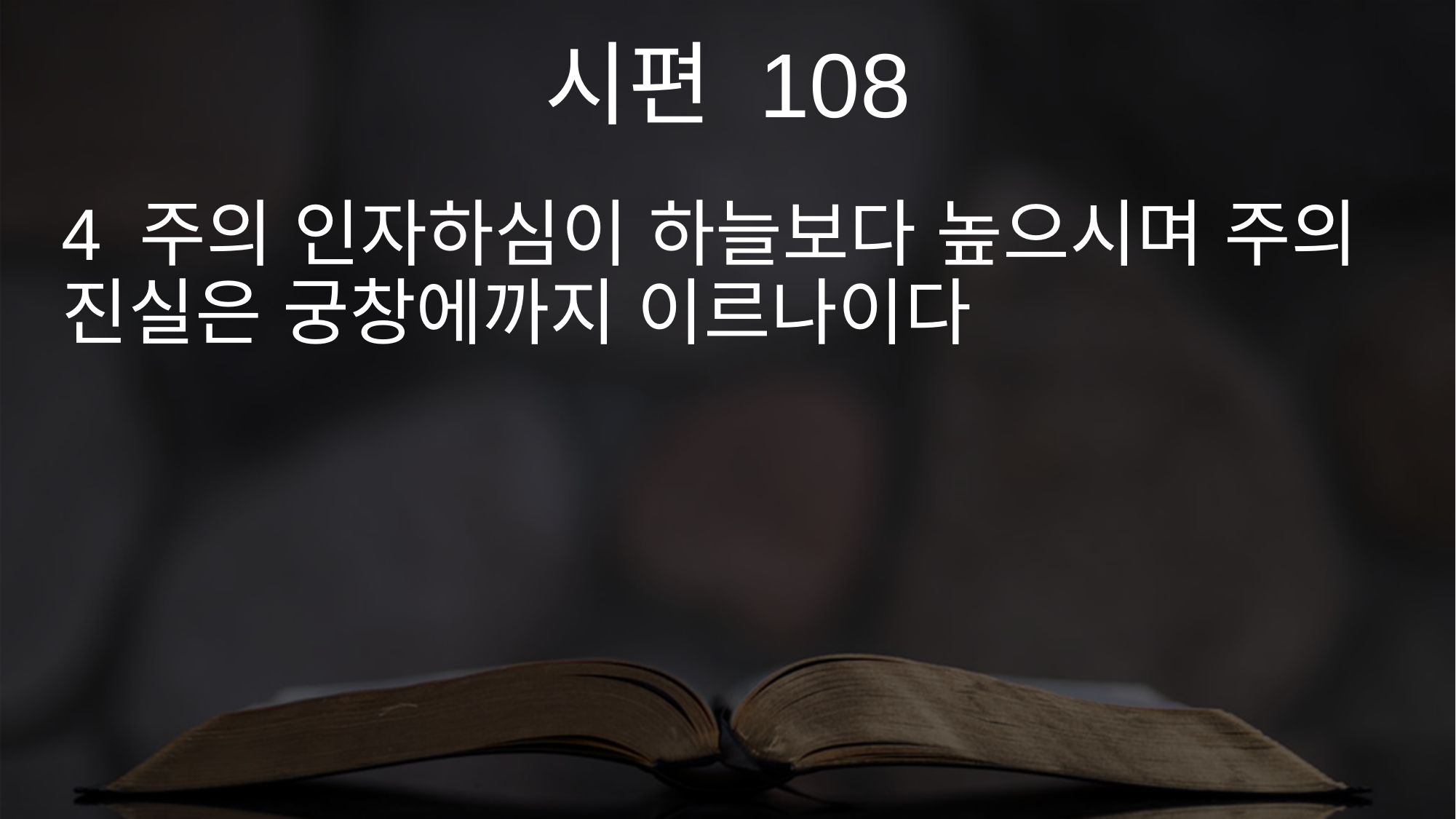

시편 108
4 주의 인자하심이 하늘보다 높으시며 주의 진실은 궁창에까지 이르나이다